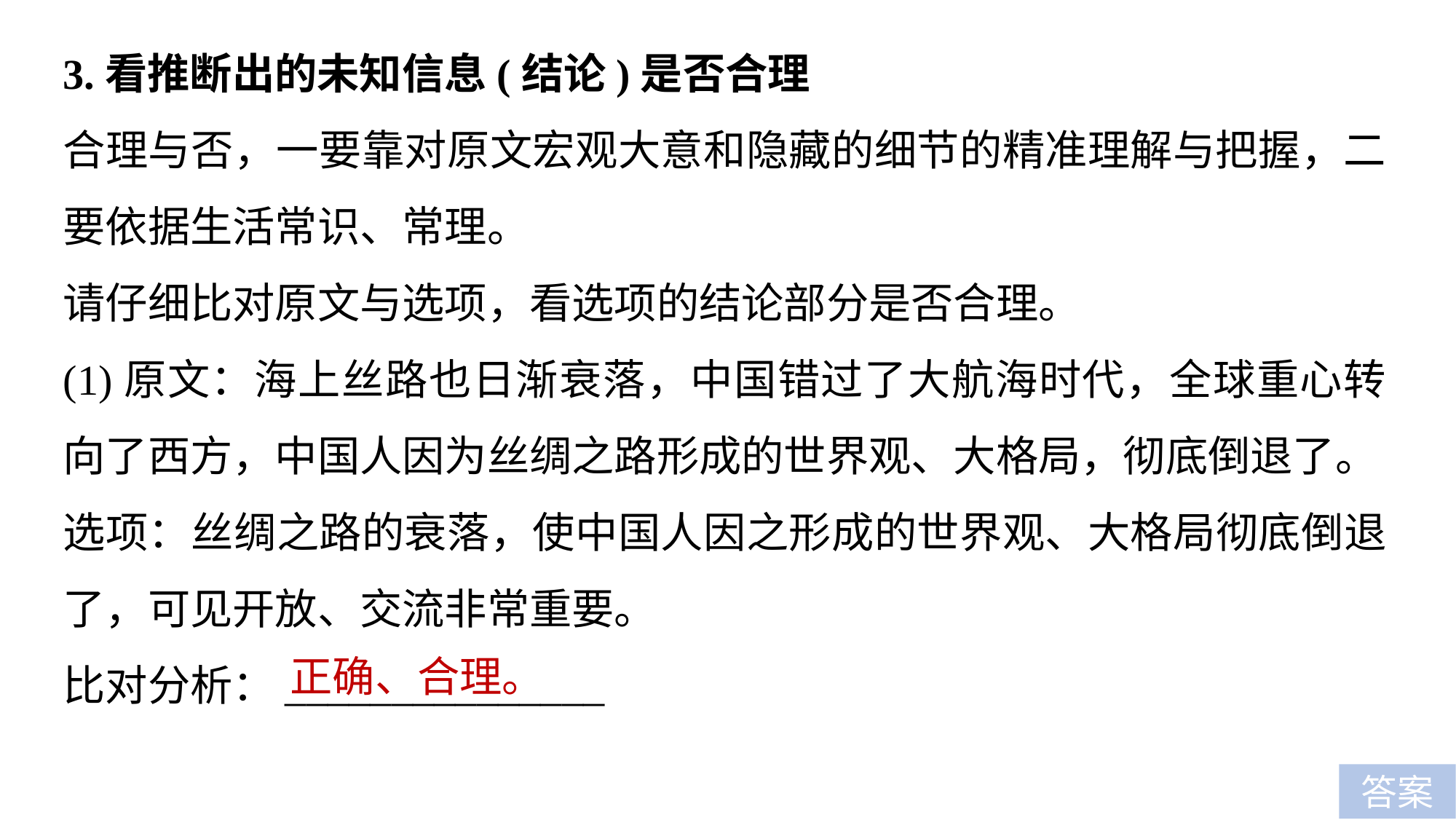

3.看推断出的未知信息(结论)是否合理
合理与否，一要靠对原文宏观大意和隐藏的细节的精准理解与把握，二要依据生活常识、常理。
请仔细比对原文与选项，看选项的结论部分是否合理。
(1)原文：海上丝路也日渐衰落，中国错过了大航海时代，全球重心转向了西方，中国人因为丝绸之路形成的世界观、大格局，彻底倒退了。
选项：丝绸之路的衰落，使中国人因之形成的世界观、大格局彻底倒退了，可见开放、交流非常重要。
比对分析：_______________
正确、合理。
答案